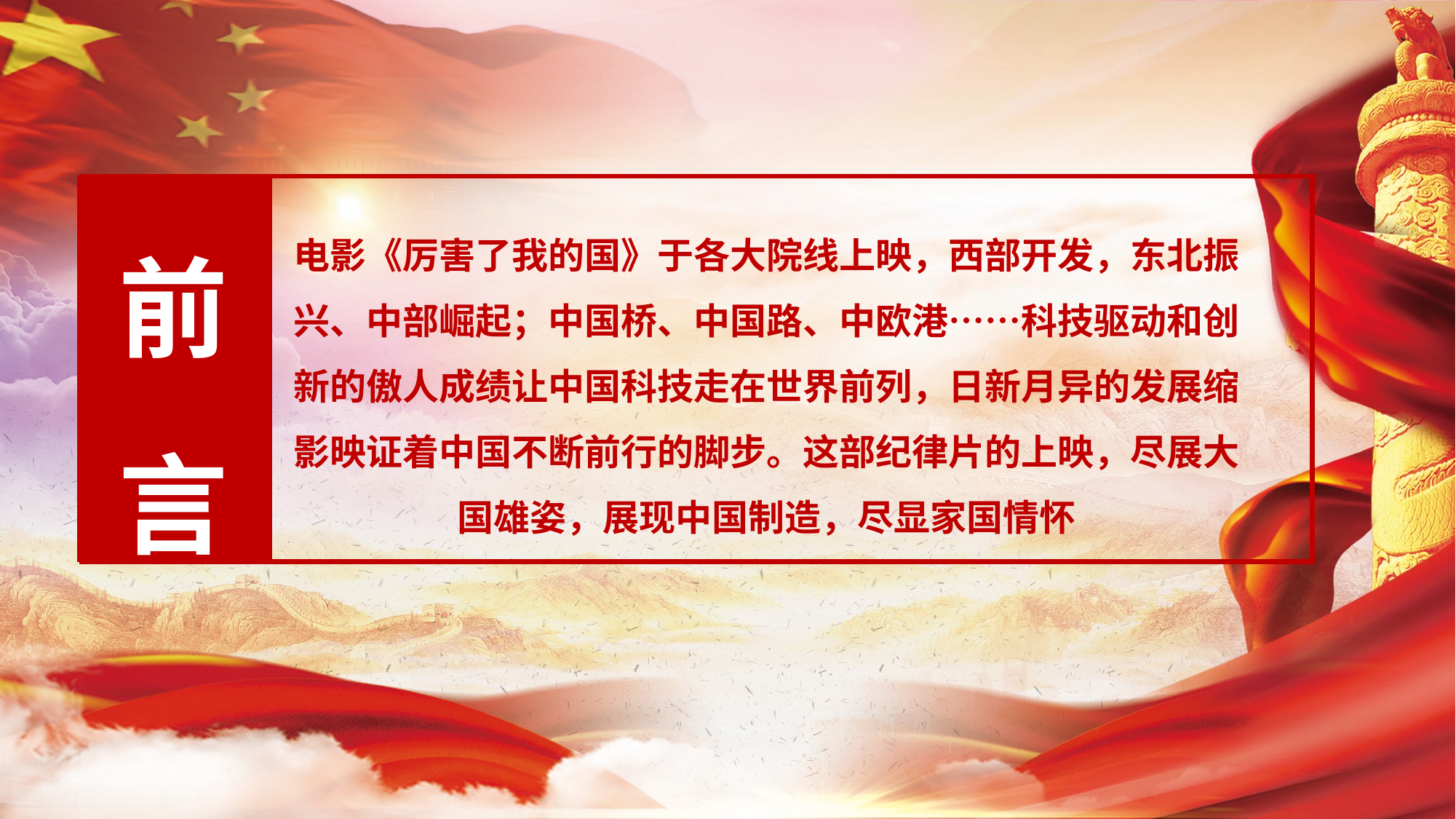

前言

电影《厉害了我的国》于各大院线上映，西部开发，东北振兴、中部崛起；中国桥、中国路、中欧港……科技驱动和创新的傲人成绩让中国科技走在世界前列，日新月异的发展缩影映证着中国不断前行的脚步。这部纪律片的上映，尽展大国雄姿，展现中国制造，尽显家国情怀